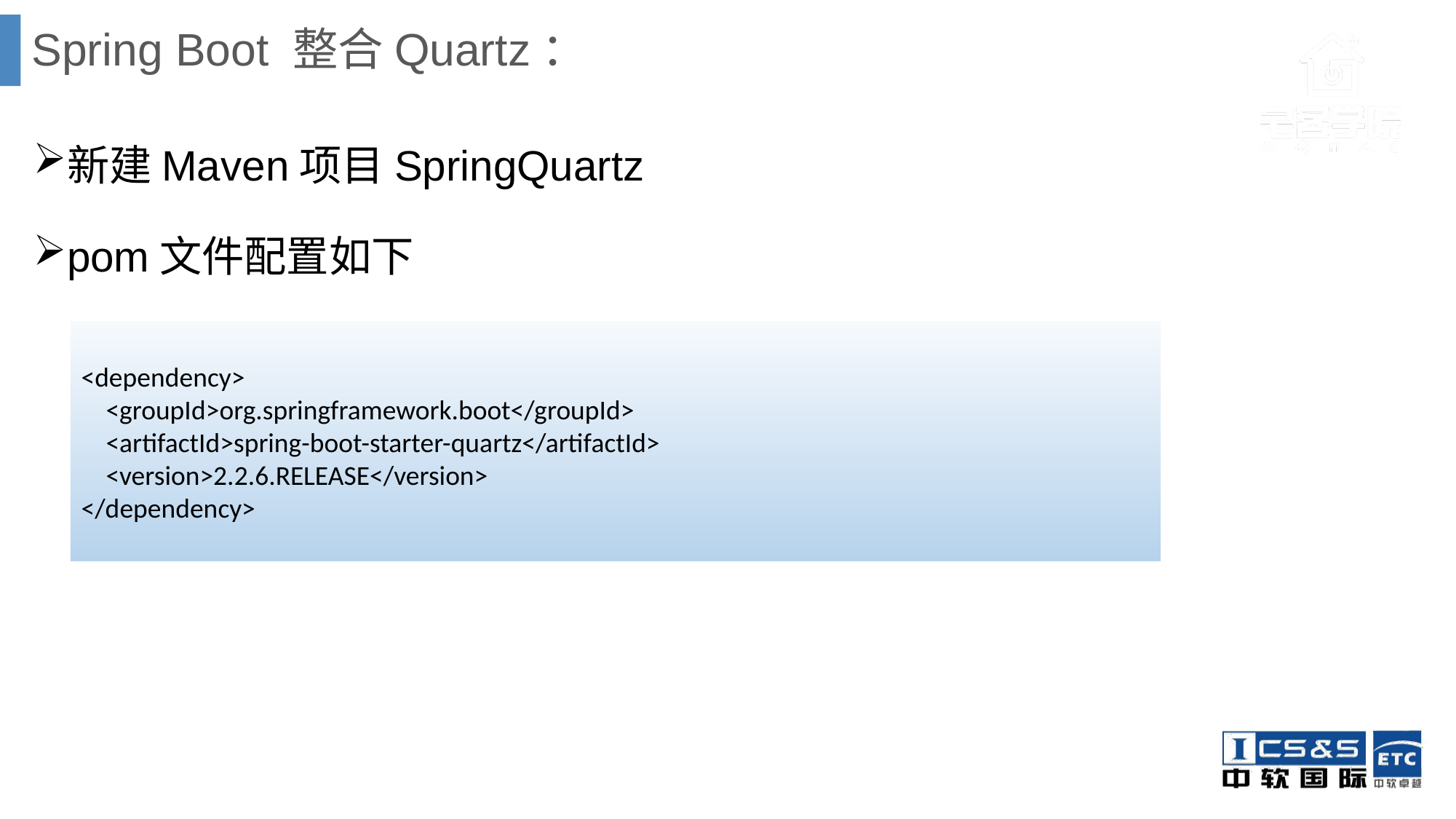

# Spring Boot 整合Quartz：
新建Maven项目SpringQuartz
pom文件配置如下

<dependency>
    <groupId>org.springframework.boot</groupId>
    <artifactId>spring-boot-starter-quartz</artifactId>
    <version>2.2.6.RELEASE</version>
</dependency>